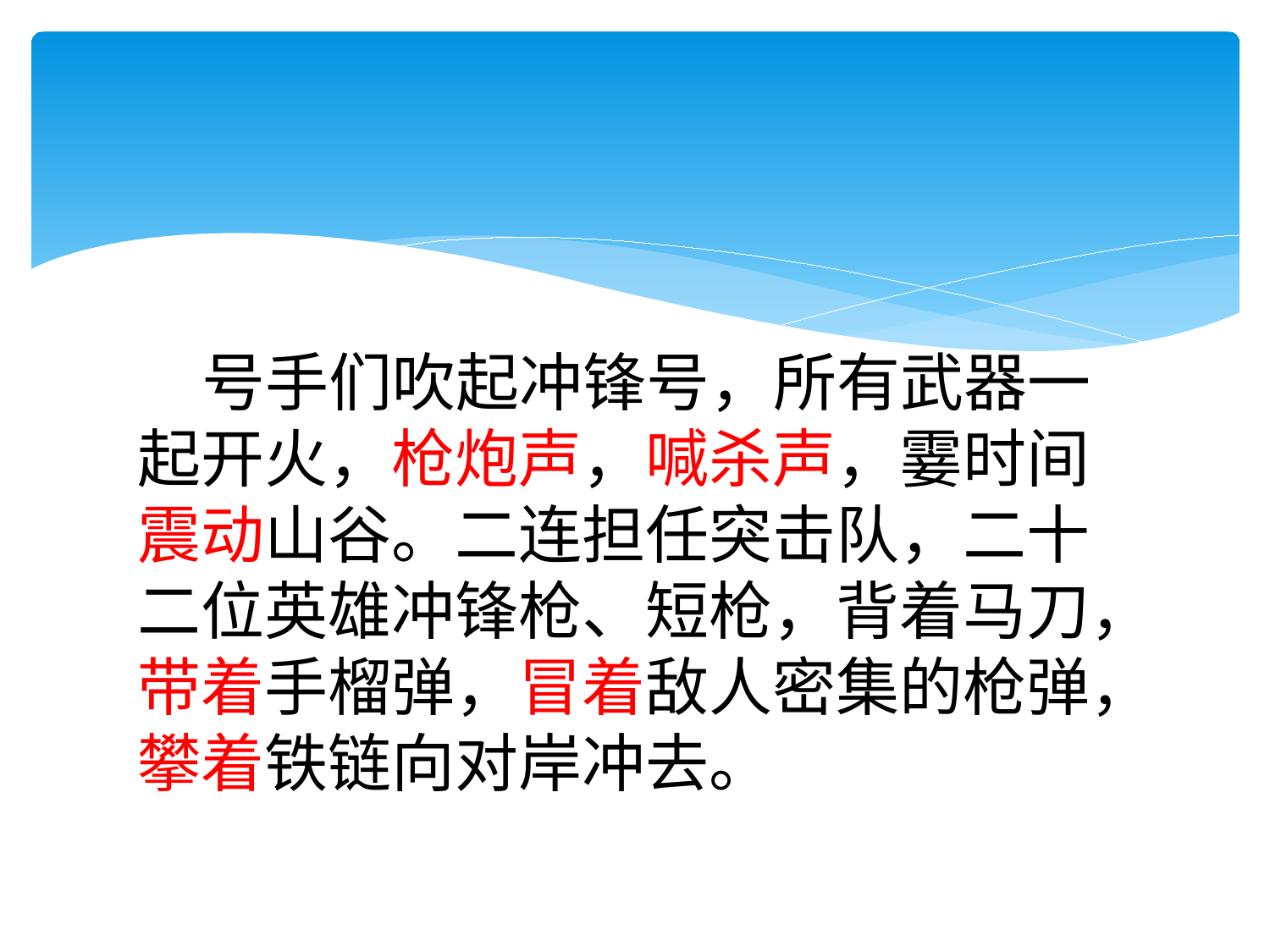

#
    号手们吹起冲锋号，所有武器一  起开火，枪炮声，喊杀声，霎时间震动山谷。二连担任突击队，二十二位英雄冲锋枪、短枪，背着马刀，带着手榴弹，冒着敌人密集的枪弹，攀着铁链向对岸冲去。